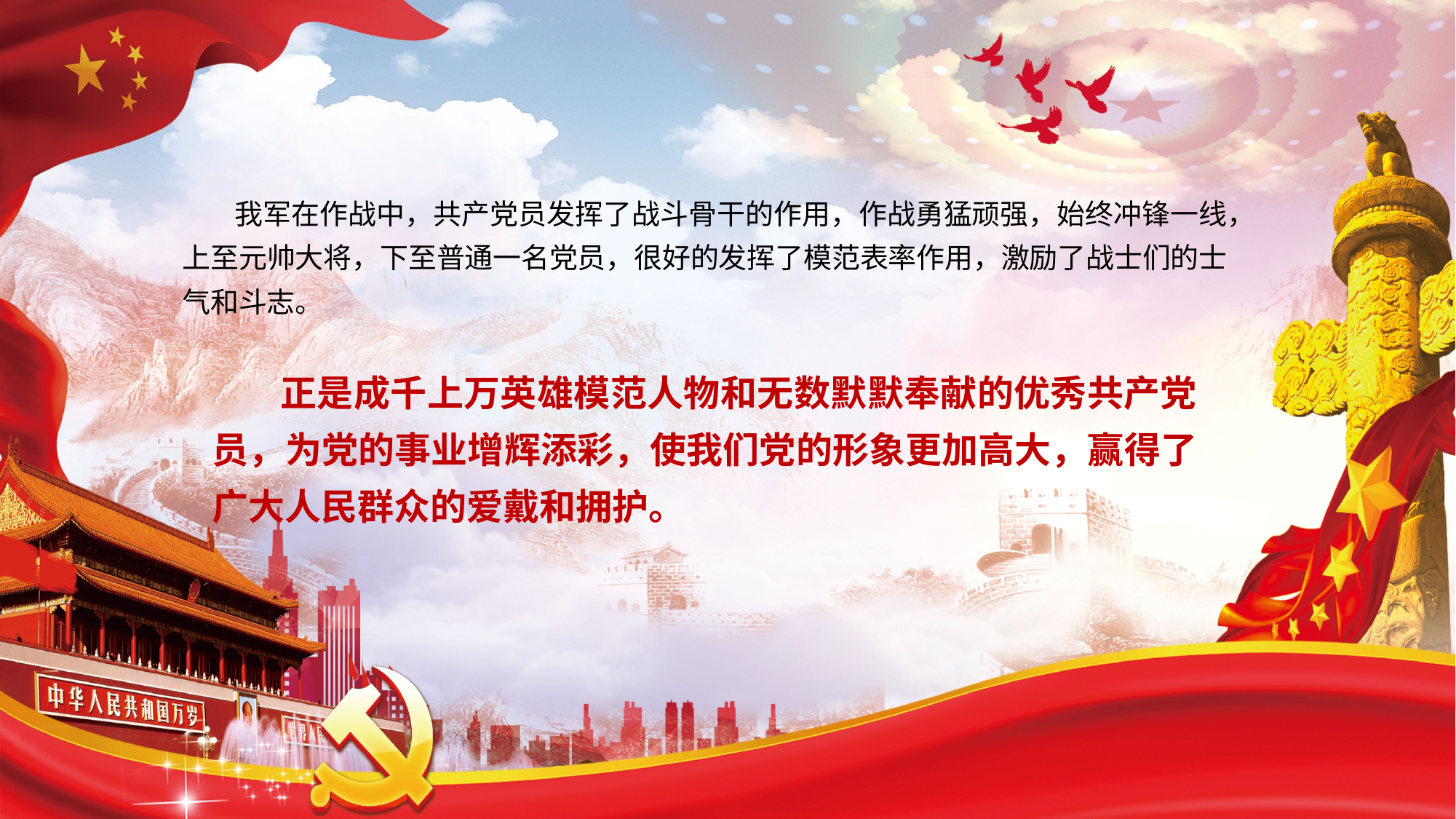

我军在作战中，共产党员发挥了战斗骨干的作用，作战勇猛顽强，始终冲锋一线，上至元帅大将，下至普通一名党员，很好的发挥了模范表率作用，激励了战士们的士气和斗志。
       正是成千上万英雄模范人物和无数默默奉献的优秀共产党员，为党的事业增辉添彩，使我们党的形象更加高大，赢得了广大人民群众的爱戴和拥护。